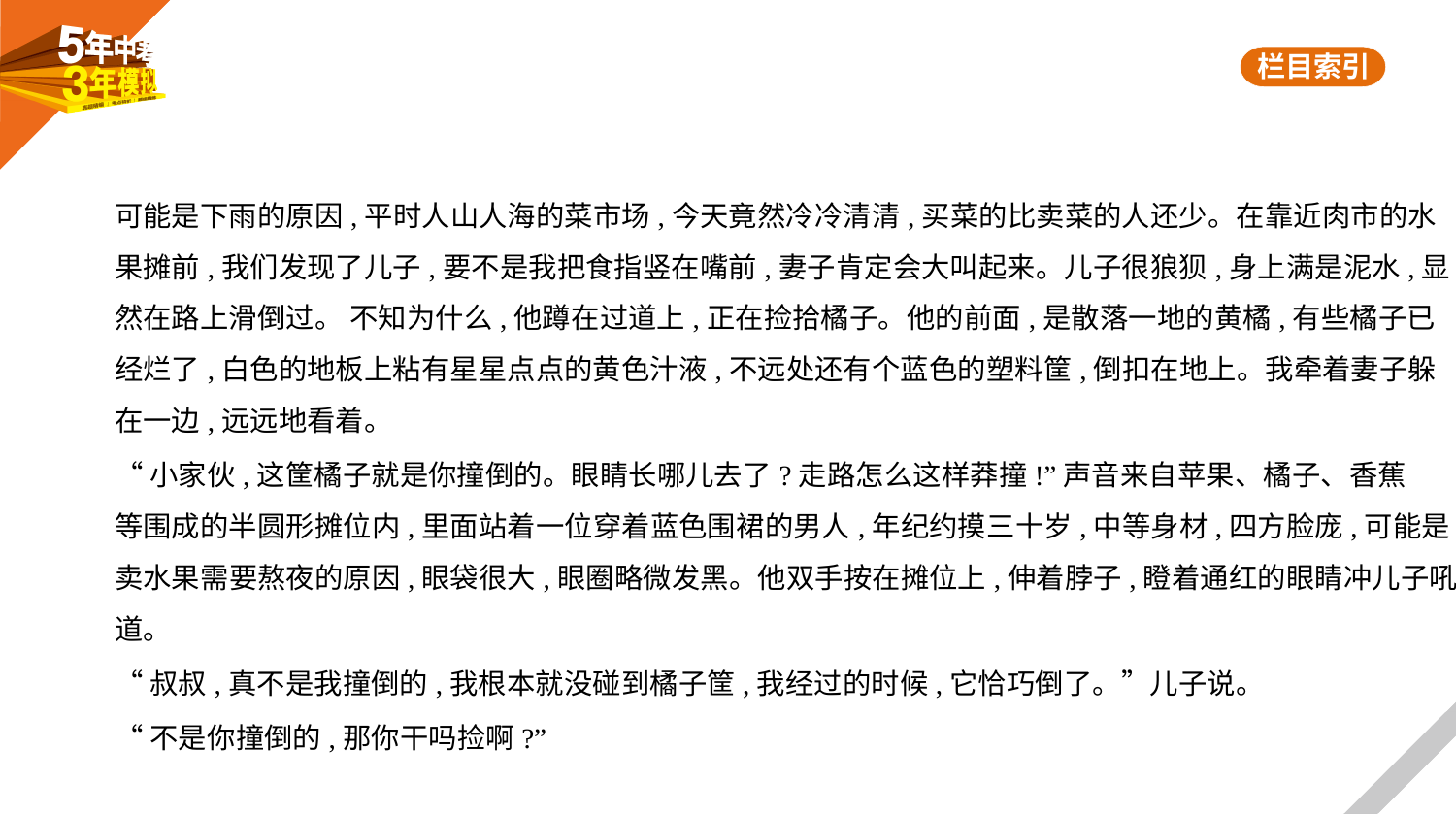

可能是下雨的原因,平时人山人海的菜市场,今天竟然冷冷清清,买菜的比卖菜的人还少。在靠近肉市的水
果摊前,我们发现了儿子,要不是我把食指竖在嘴前,妻子肯定会大叫起来。儿子很狼狈,身上满是泥水,显
然在路上滑倒过。 不知为什么,他蹲在过道上,正在捡拾橘子。他的前面,是散落一地的黄橘,有些橘子已
经烂了,白色的地板上粘有星星点点的黄色汁液,不远处还有个蓝色的塑料筐,倒扣在地上。我牵着妻子躲
在一边,远远地看着。
“小家伙,这筐橘子就是你撞倒的。眼睛长哪儿去了?走路怎么这样莽撞!”声音来自苹果、橘子、香蕉
等围成的半圆形摊位内,里面站着一位穿着蓝色围裙的男人,年纪约摸三十岁,中等身材,四方脸庞,可能是
卖水果需要熬夜的原因,眼袋很大,眼圈略微发黑。他双手按在摊位上,伸着脖子,瞪着通红的眼睛冲儿子吼
道。
“叔叔,真不是我撞倒的,我根本就没碰到橘子筐,我经过的时候,它恰巧倒了。”儿子说。
“不是你撞倒的,那你干吗捡啊?”